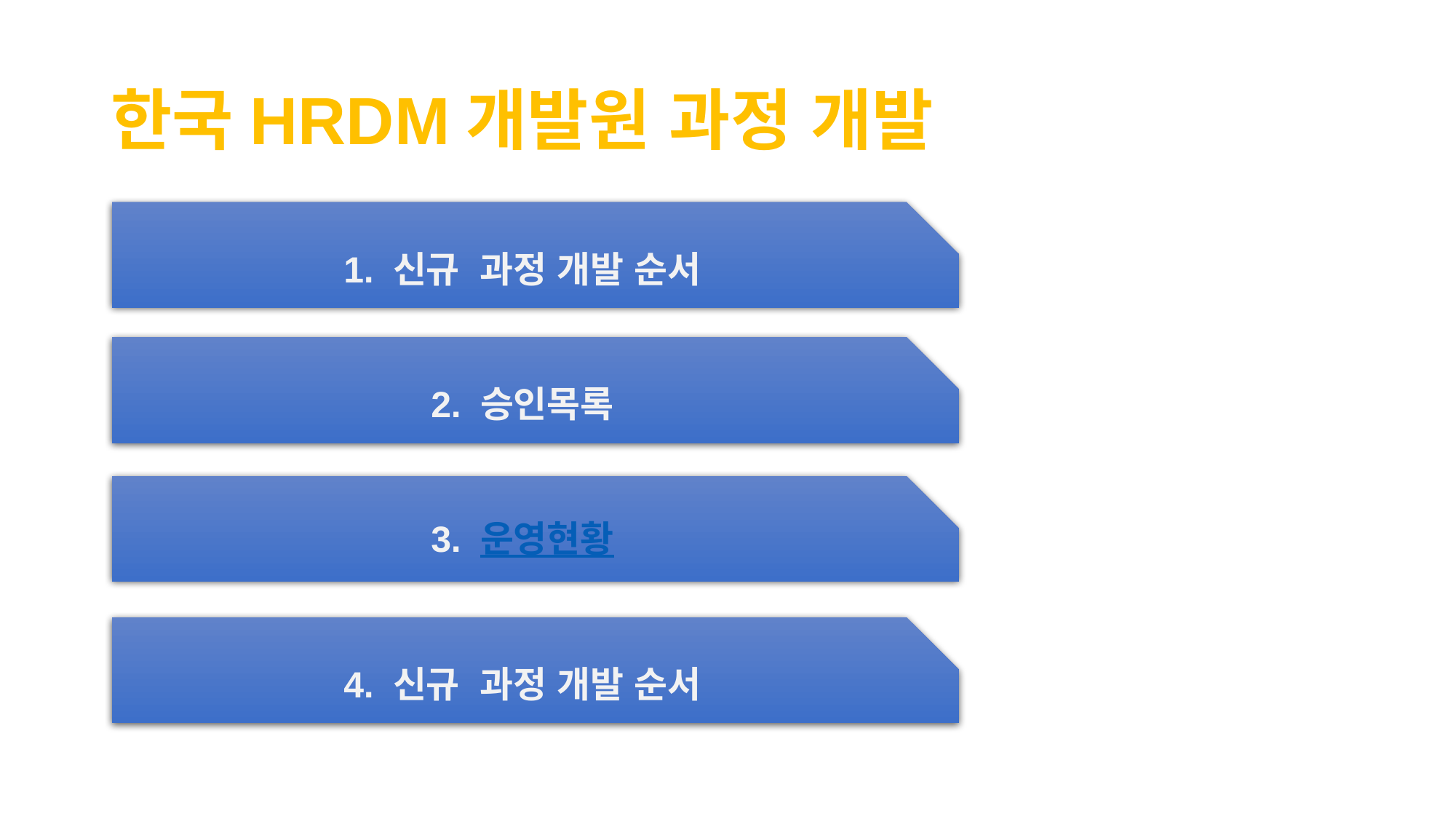

# 한국HRDM개발원 과정 개발
1. 신규  과정 개발 순서
2. 승인목록
3. 운영현황
4. 신규  과정 개발 순서